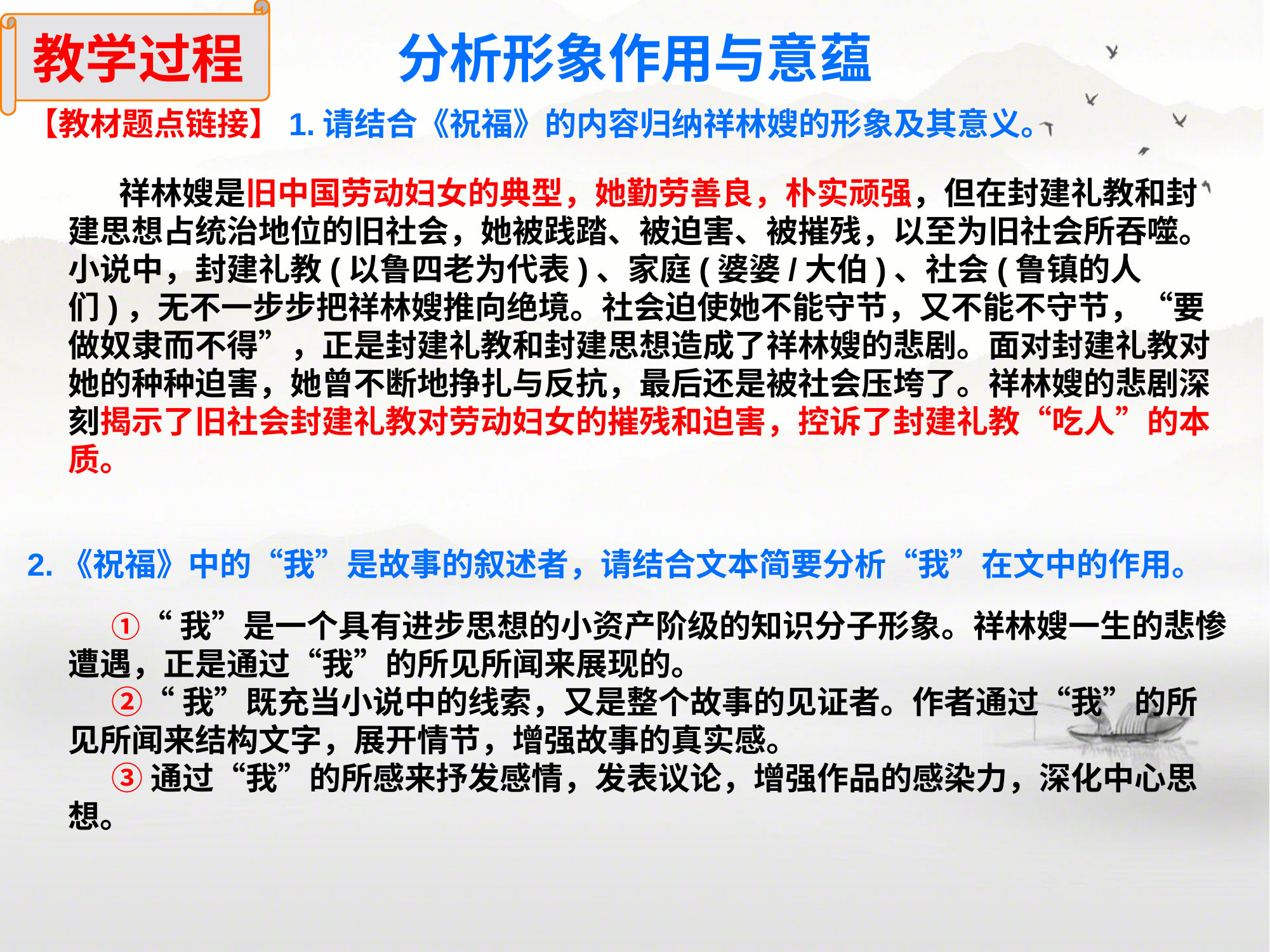

教学过程
分析形象作用与意蕴
【教材题点链接】1.请结合《祝福》的内容归纳祥林嫂的形象及其意义。
      祥林嫂是旧中国劳动妇女的典型，她勤劳善良，朴实顽强，但在封建礼教和封建思想占统治地位的旧社会，她被践踏、被迫害、被摧残，以至为旧社会所吞噬。小说中，封建礼教(以鲁四老为代表)、家庭(婆婆/大伯)、社会(鲁镇的人们)，无不一步步把祥林嫂推向绝境。社会迫使她不能守节，又不能不守节，“要做奴隶而不得”，正是封建礼教和封建思想造成了祥林嫂的悲剧。面对封建礼教对她的种种迫害，她曾不断地挣扎与反抗，最后还是被社会压垮了。祥林嫂的悲剧深刻揭示了旧社会封建礼教对劳动妇女的摧残和迫害，控诉了封建礼教“吃人”的本质。
2.《祝福》中的“我”是故事的叙述者，请结合文本简要分析“我”在文中的作用。
      ①“我”是一个具有进步思想的小资产阶级的知识分子形象。祥林嫂一生的悲惨遭遇，正是通过“我”的所见所闻来展现的。
      ②“我”既充当小说中的线索，又是整个故事的见证者。作者通过“我”的所见所闻来结构文字，展开情节，增强故事的真实感。
      ③通过“我”的所感来抒发感情，发表议论，增强作品的感染力，深化中心思想。